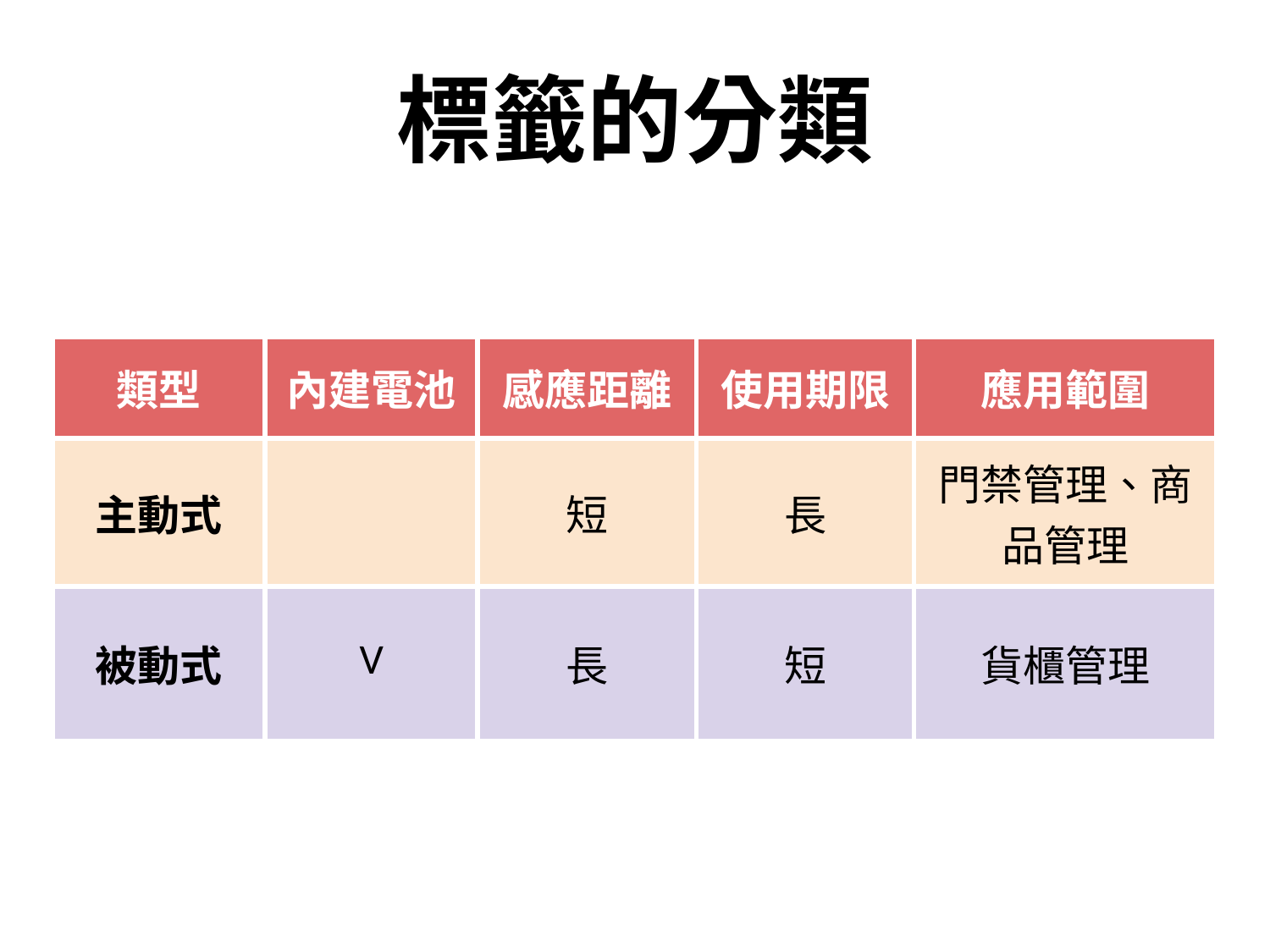

# 標籤的分類

| 類型 | 內建電池 | 感應距離 | 使用期限 | 應用範圍 |
| --- | --- | --- | --- | --- |
| 主動式 |  | 短 | 長 | 門禁管理、商品管理 |
| 被動式 | V | 長 | 短 | 貨櫃管理 |